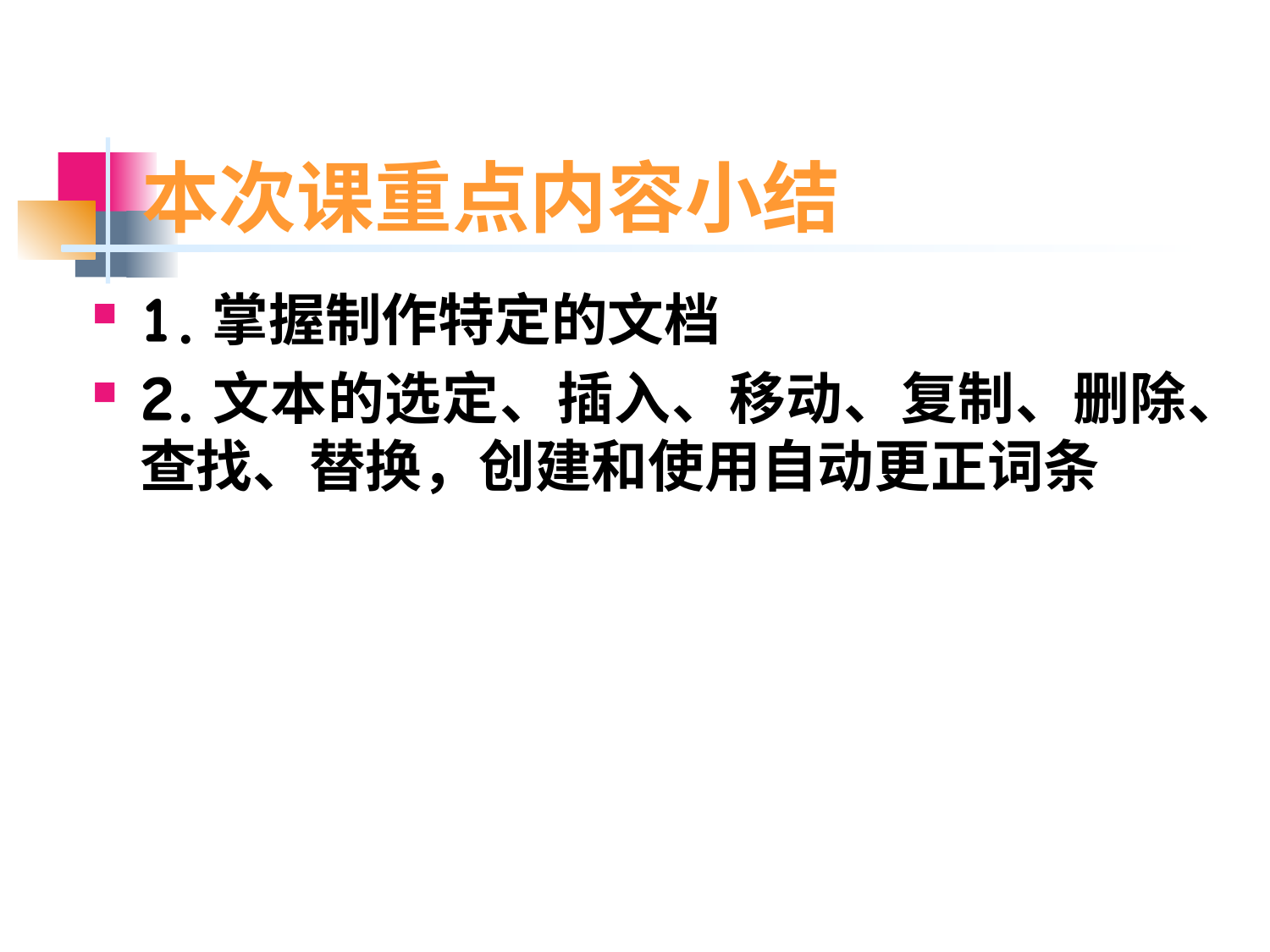

# 本次课重点内容小结
1.掌握制作特定的文档
2.文本的选定、插入、移动、复制、删除、查找、替换，创建和使用自动更正词条